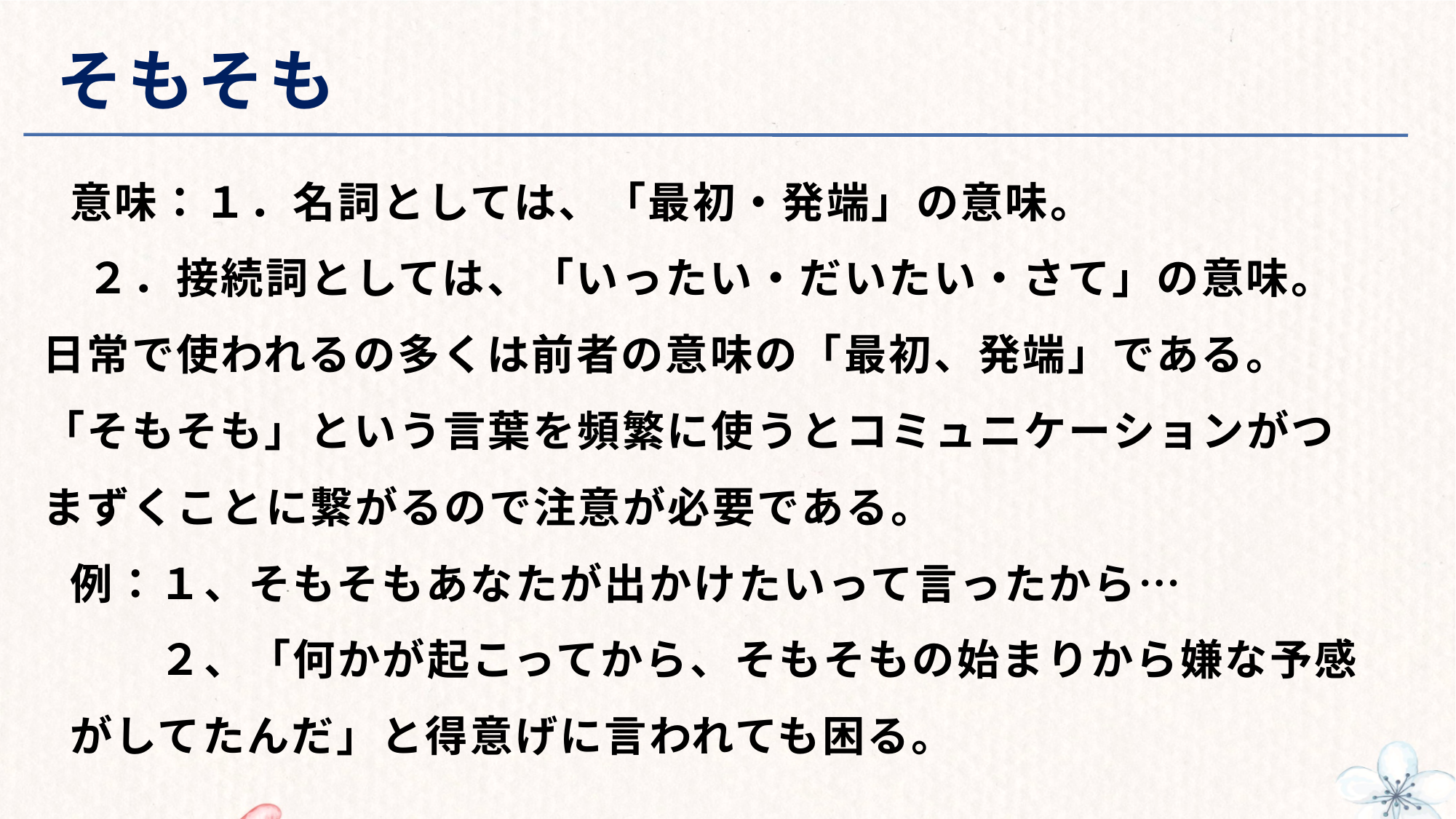

# そもそも
意味：１．名詞としては、「最初・発端」の意味。
　２．接続詞としては、「いったい・だいたい・さて」の意味。
日常で使われるの多くは前者の意味の「最初、発端」である。
「そもそも」という言葉を頻繁に使うとコミュニケーションがつまずくことに繋がるので注意が必要である。
例：１、そもそもあなたが出かけたいって言ったから…
　　２、「何かが起こってから、そもそもの始まりから嫌な予感がしてたんだ」と得意げに言われても困る。